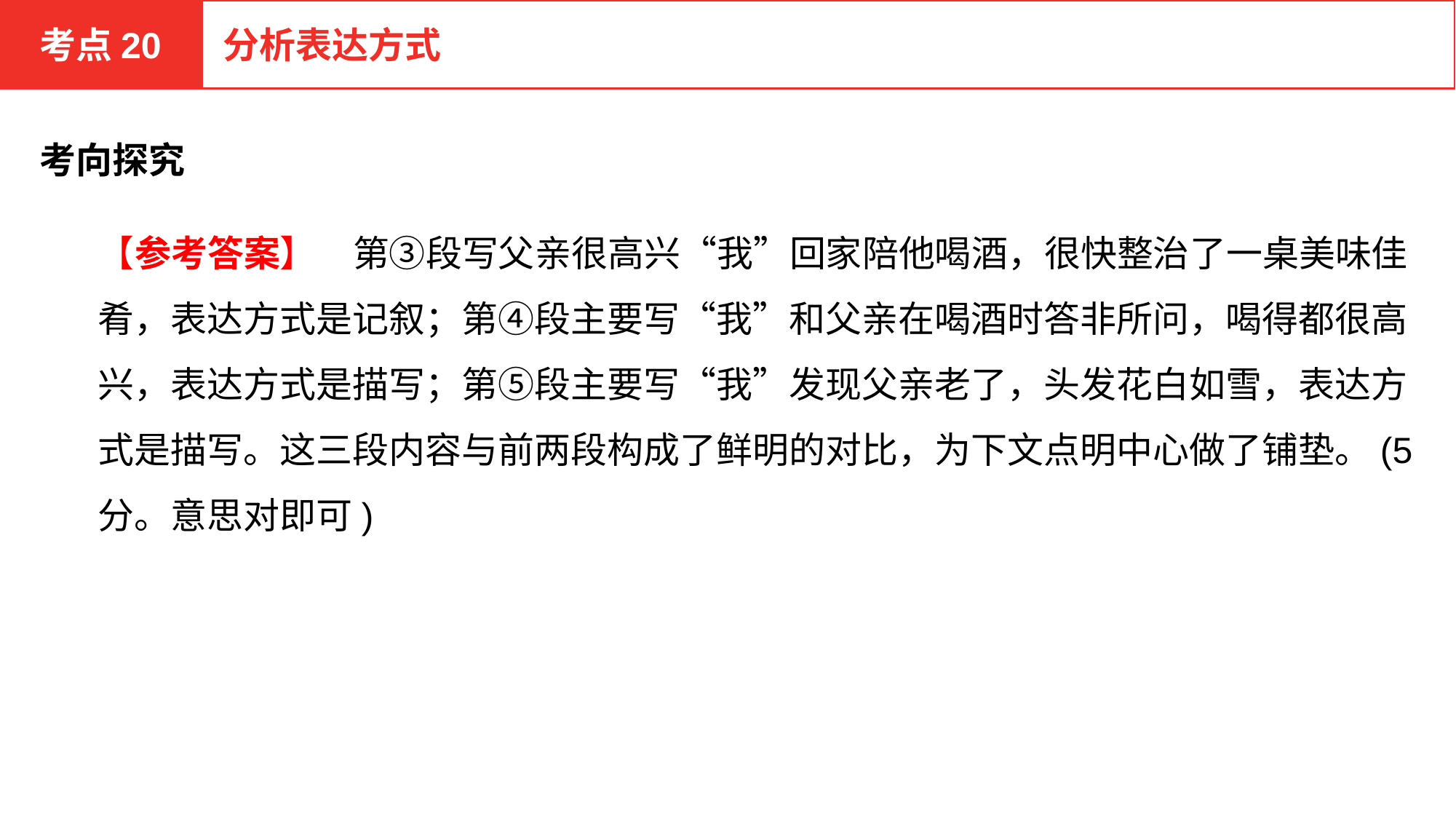

考点20
分析表达方式
考向探究

【参考答案】　第③段写父亲很高兴“我”回家陪他喝酒，很快整治了一桌美味佳肴，表达方式是记叙；第④段主要写“我”和父亲在喝酒时答非所问，喝得都很高兴，表达方式是描写；第⑤段主要写“我”发现父亲老了，头发花白如雪，表达方式是描写。这三段内容与前两段构成了鲜明的对比，为下文点明中心做了铺垫。(5分。意思对即可)